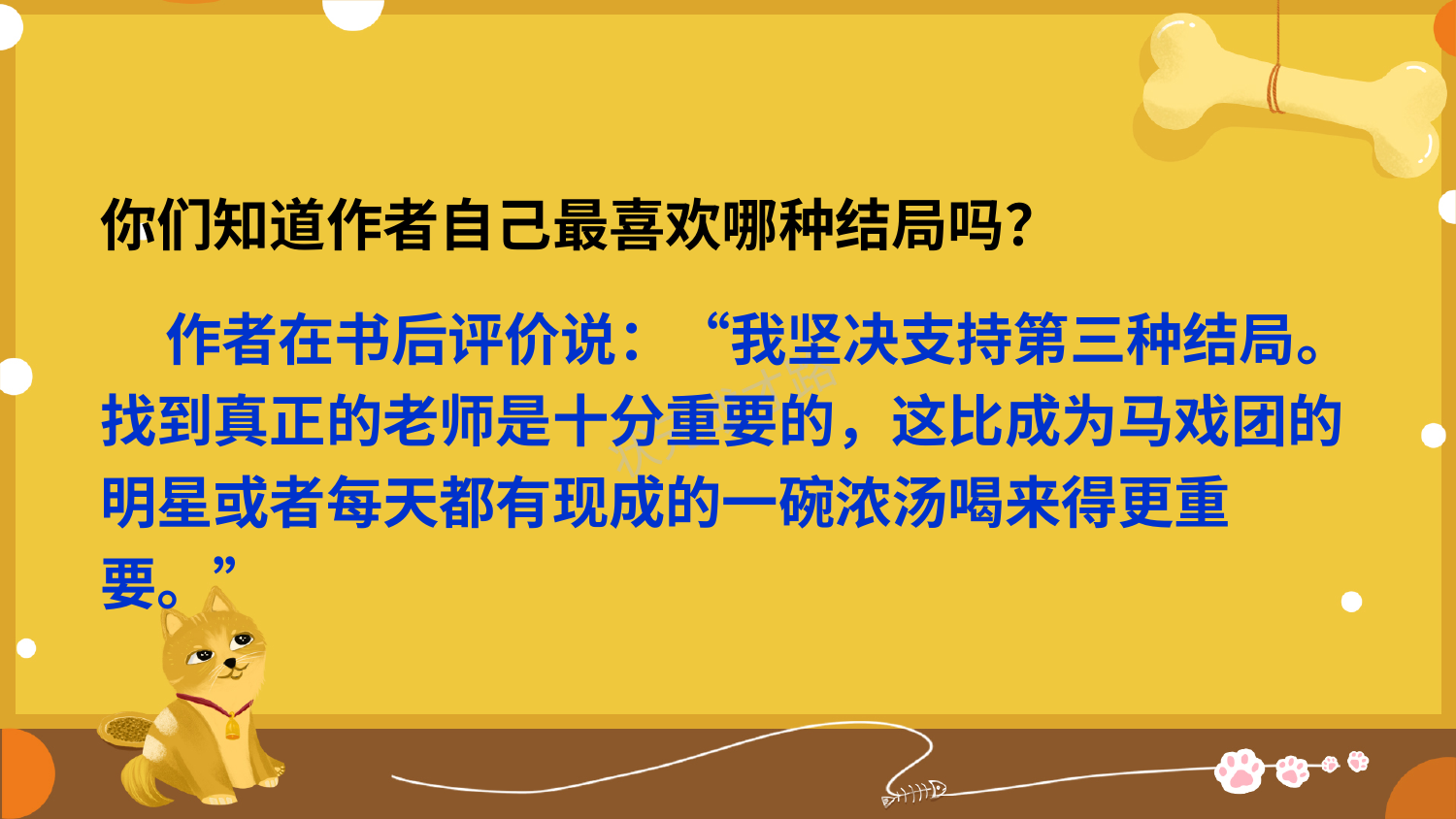

你们知道作者自己最喜欢哪种结局吗？
    作者在书后评价说：“我坚决支持第三种结局。找到真正的老师是十分重要的，这比成为马戏团的明星或者每天都有现成的一碗浓汤喝来得更重要。”